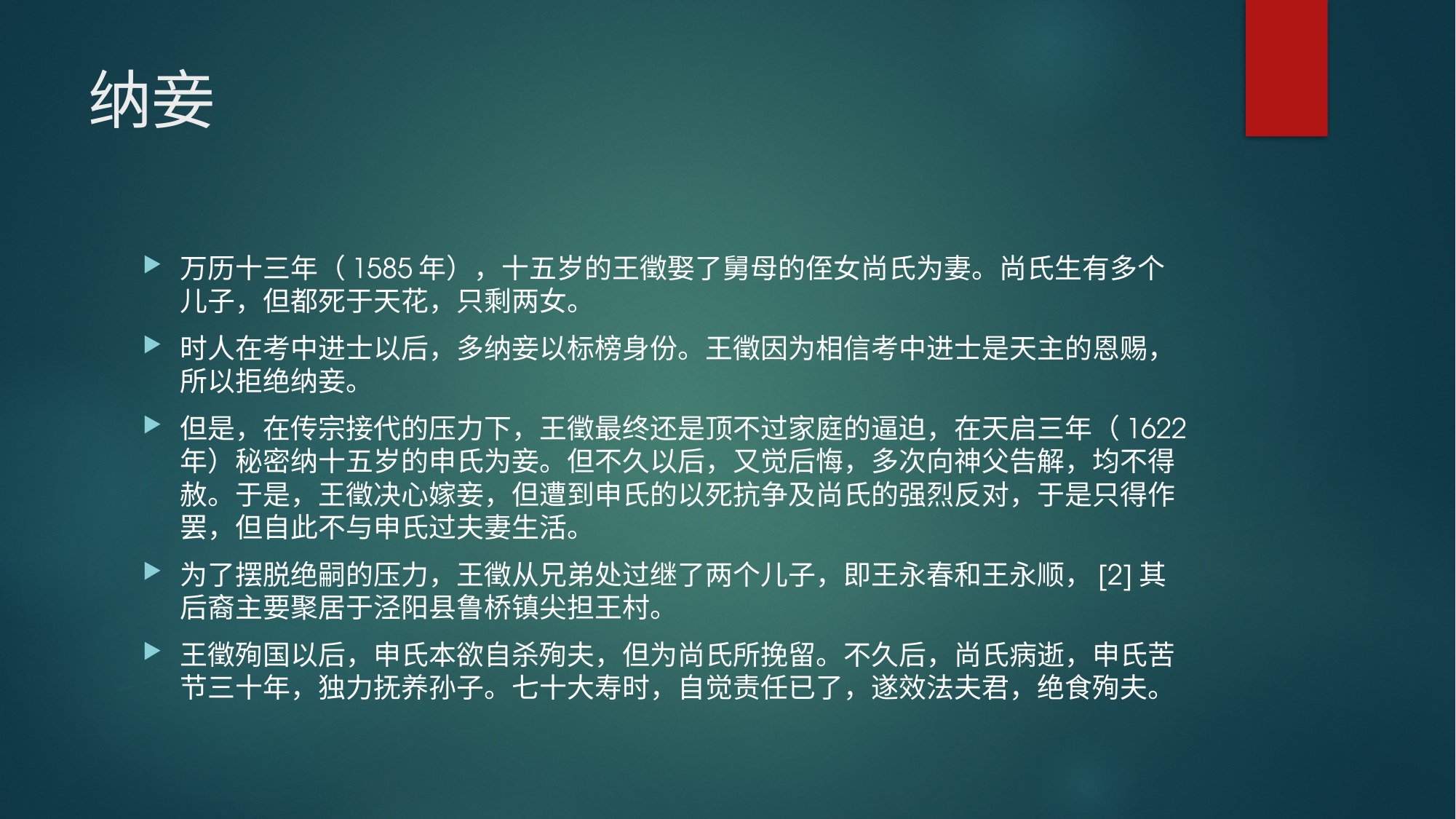

# 纳妾
万历十三年（1585年），十五岁的王徵娶了舅母的侄女尚氏为妻。尚氏生有多个儿子，但都死于天花，只剩两女。
时人在考中进士以后，多纳妾以标榜身份。王徵因为相信考中进士是天主的恩赐，所以拒绝纳妾。
但是，在传宗接代的压力下，王徵最终还是顶不过家庭的逼迫，在天启三年（1622年）秘密纳十五岁的申氏为妾。但不久以后，又觉后悔，多次向神父告解，均不得赦。于是，王徵决心嫁妾，但遭到申氏的以死抗争及尚氏的强烈反对，于是只得作罢，但自此不与申氏过夫妻生活。
为了摆脱绝嗣的压力，王徵从兄弟处过继了两个儿子，即王永春和王永顺，[2]其后裔主要聚居于泾阳县鲁桥镇尖担王村。
王徵殉国以后，申氏本欲自杀殉夫，但为尚氏所挽留。不久后，尚氏病逝，申氏苦节三十年，独力抚养孙子。七十大寿时，自觉责任已了，遂效法夫君，绝食殉夫。